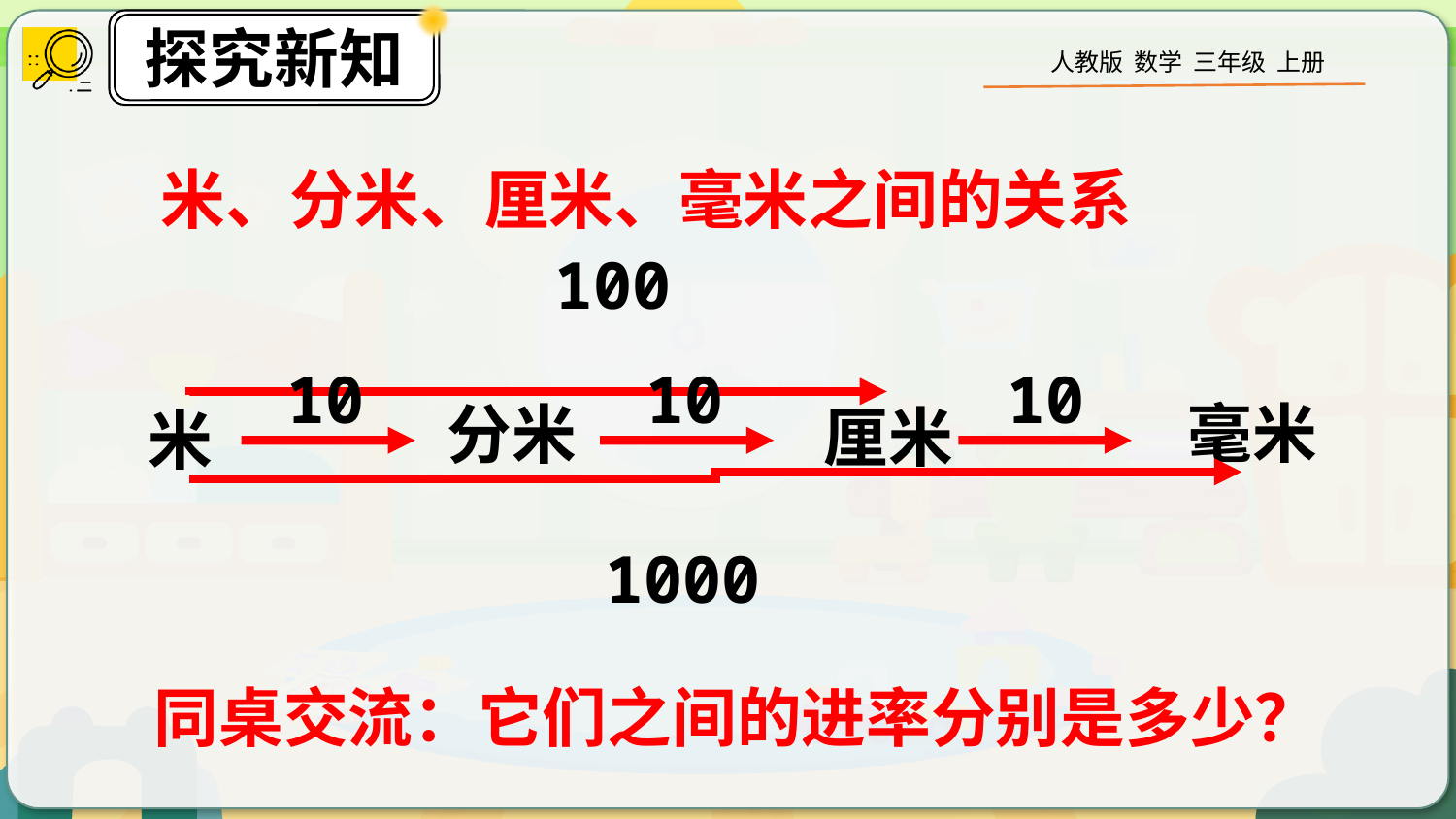

米、分米、厘米、毫米之间的关系
100
10
10
10
  毫米
分米
 厘米
米

1000
同桌交流：它们之间的进率分别是多少？